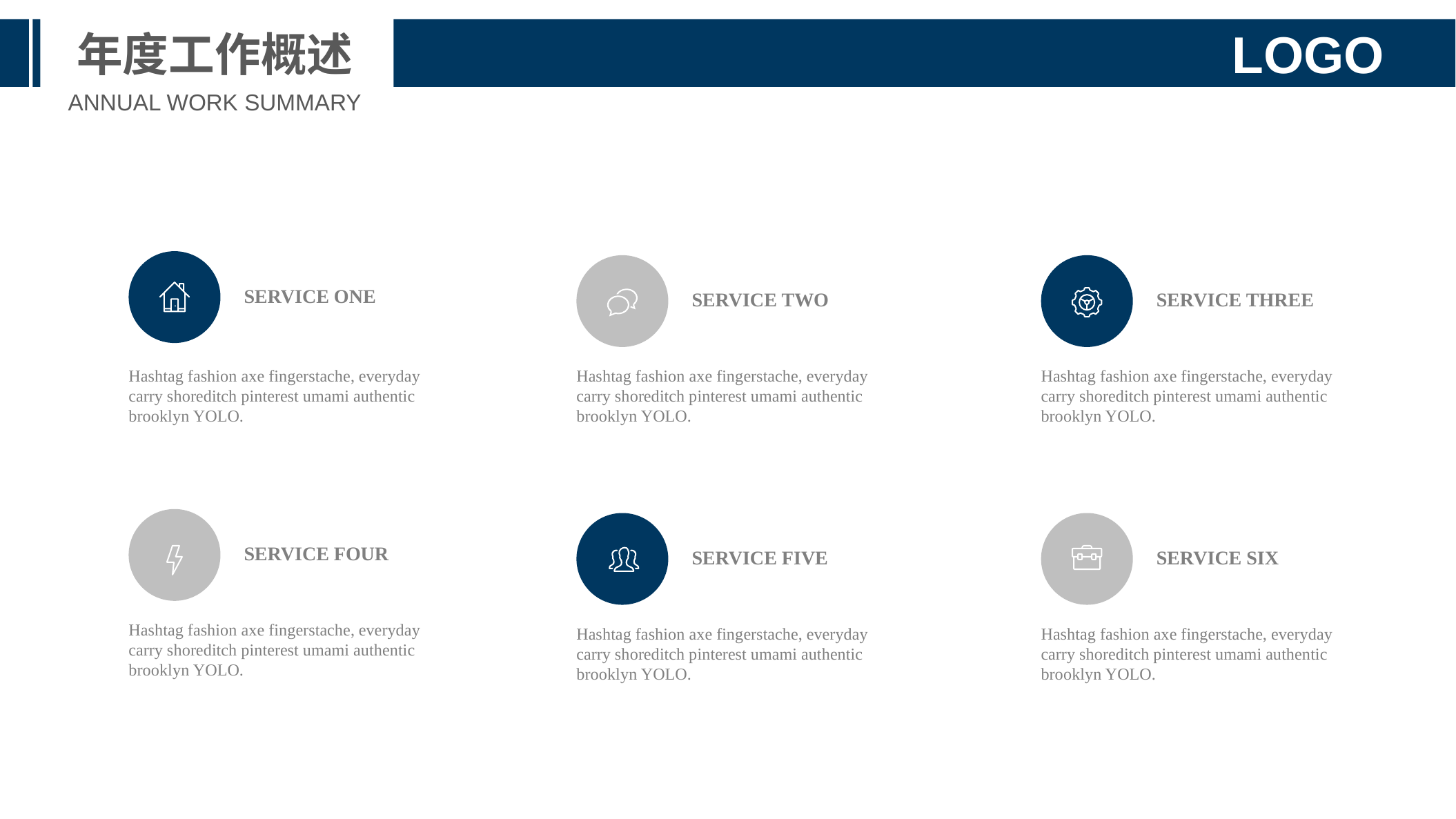

年度工作概述
LOGO
ANNUAL WORK SUMMARY

SERVICE ONE

Hashtag fashion axe fingerstache, everyday carry shoreditch pinterest umami authentic brooklyn YOLO.

SERVICE TWO

Hashtag fashion axe fingerstache, everyday carry shoreditch pinterest umami authentic brooklyn YOLO.

SERVICE THREE

Hashtag fashion axe fingerstache, everyday carry shoreditch pinterest umami authentic brooklyn YOLO.

SERVICE FOUR

Hashtag fashion axe fingerstache, everyday carry shoreditch pinterest umami authentic brooklyn YOLO.

SERVICE FIVE

Hashtag fashion axe fingerstache, everyday carry shoreditch pinterest umami authentic brooklyn YOLO.

SERVICE SIX

Hashtag fashion axe fingerstache, everyday carry shoreditch pinterest umami authentic brooklyn YOLO.